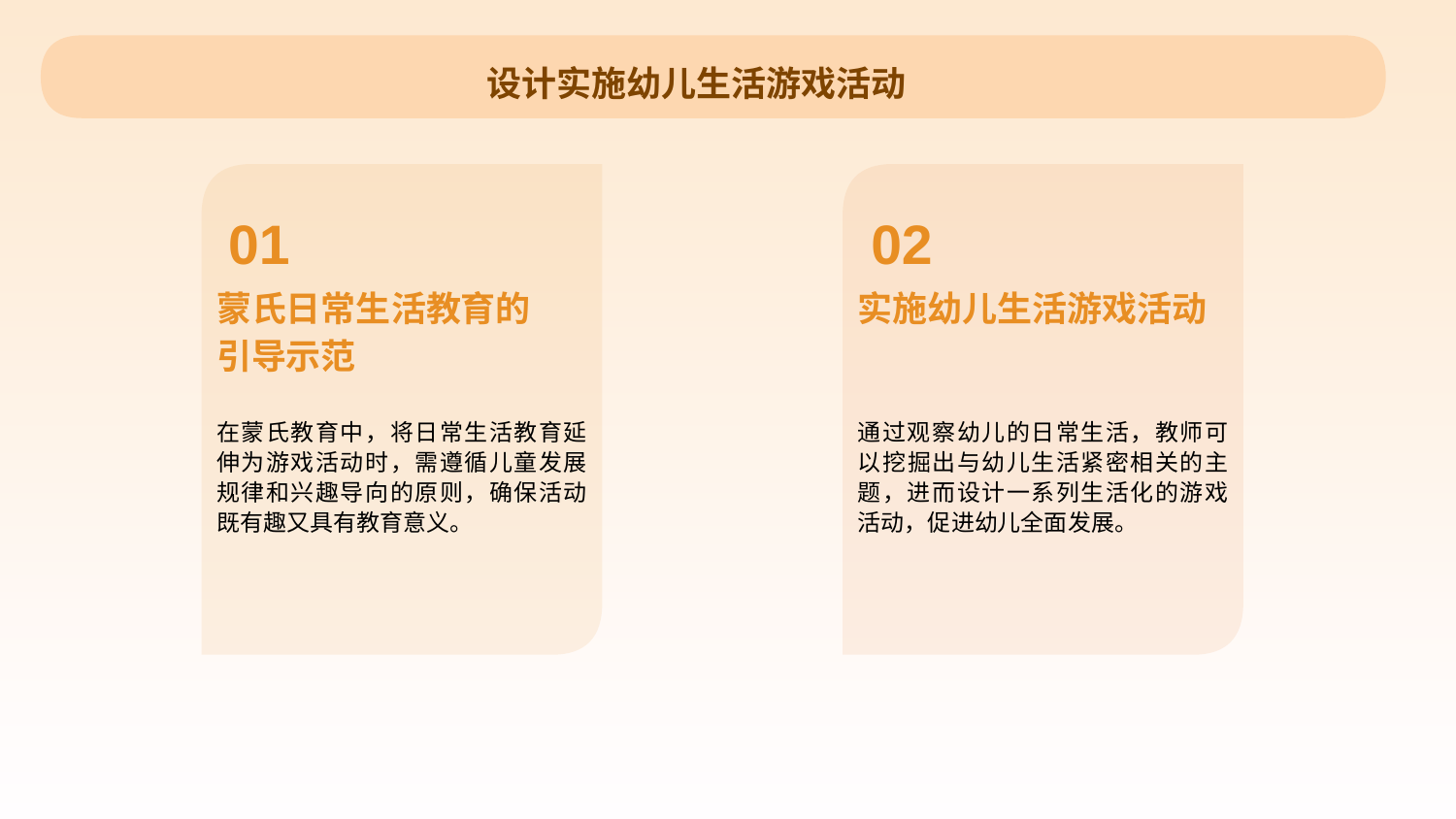

设计实施幼儿生活游戏活动

01
02
实施幼儿生活游戏活动
蒙氏日常生活教育的引导示范
在蒙氏教育中，将日常生活教育延伸为游戏活动时，需遵循儿童发展规律和兴趣导向的原则，确保活动既有趣又具有教育意义。
通过观察幼儿的日常生活，教师可以挖掘出与幼儿生活紧密相关的主题，进而设计一系列生活化的游戏活动，促进幼儿全面发展。